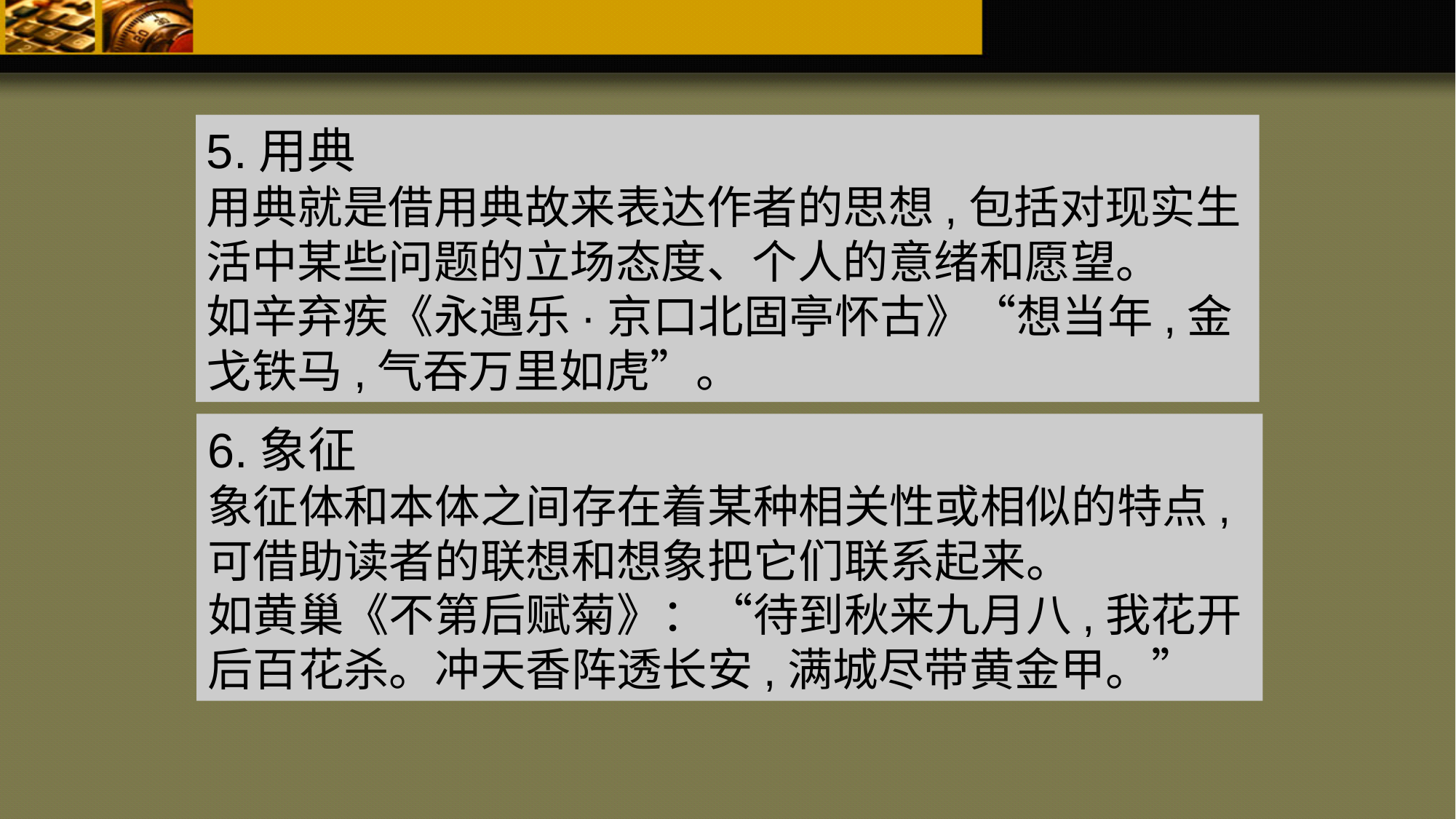

5.用典
用典就是借用典故来表达作者的思想,包括对现实生活中某些问题的立场态度、个人的意绪和愿望。
如辛弃疾《永遇乐·京口北固亭怀古》“想当年,金戈铁马,气吞万里如虎”。
6.象征
象征体和本体之间存在着某种相关性或相似的特点,可借助读者的联想和想象把它们联系起来。
如黄巢《不第后赋菊》：“待到秋来九月八,我花开后百花杀。冲天香阵透长安,满城尽带黄金甲。”